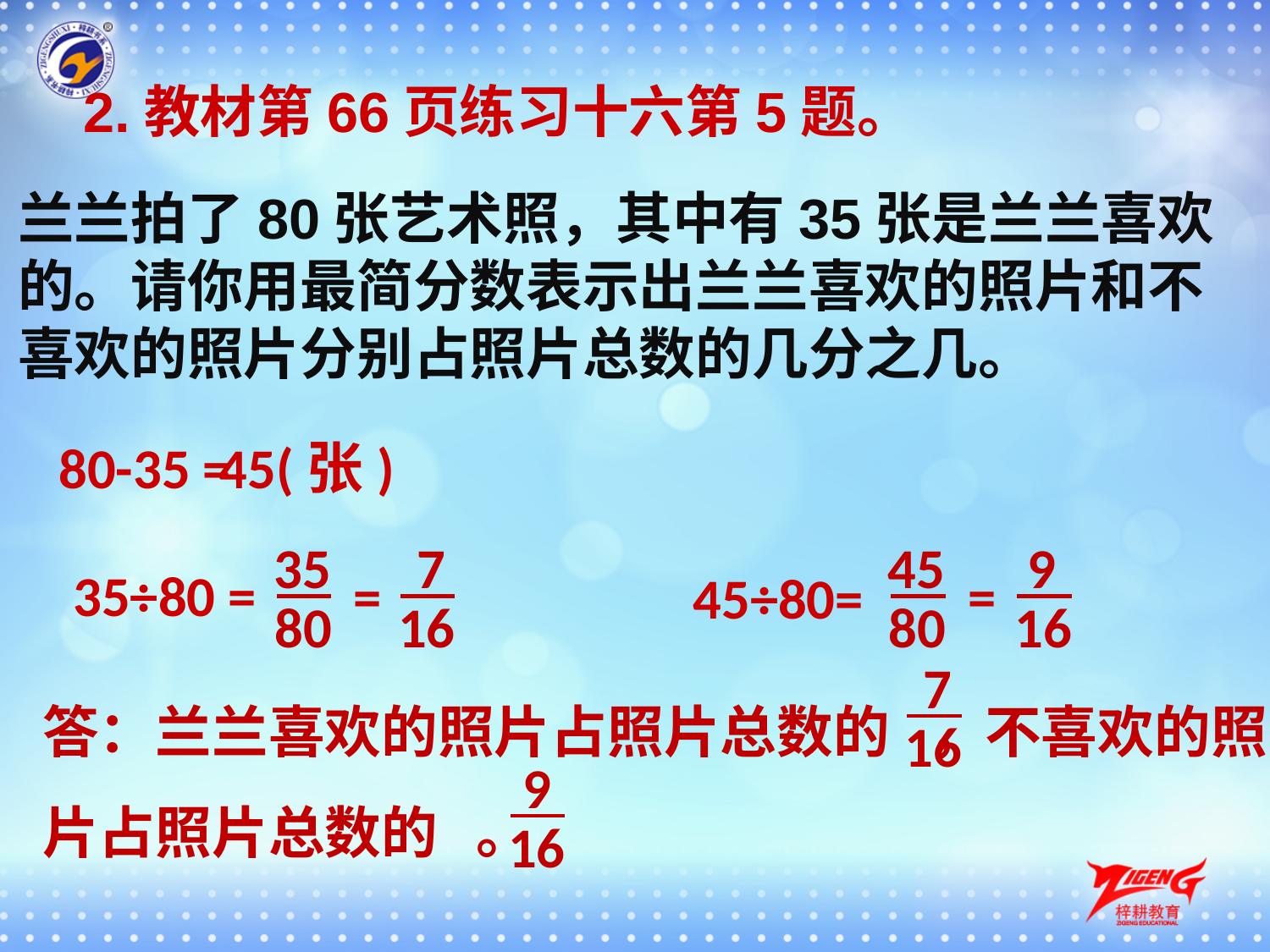

2.教材第66页练习十六第5题。
兰兰拍了80张艺术照，其中有35张是兰兰喜欢的。请你用最简分数表示出兰兰喜欢的照片和不喜欢的照片分别占照片总数的几分之几。
80-35 =
45(张)
35
7
45
9
35÷80 =
=
=
45÷80=
80
16
80
16
7
答：兰兰喜欢的照片占照片总数的   ，不喜欢的照片占照片总数的   。
16
9
16